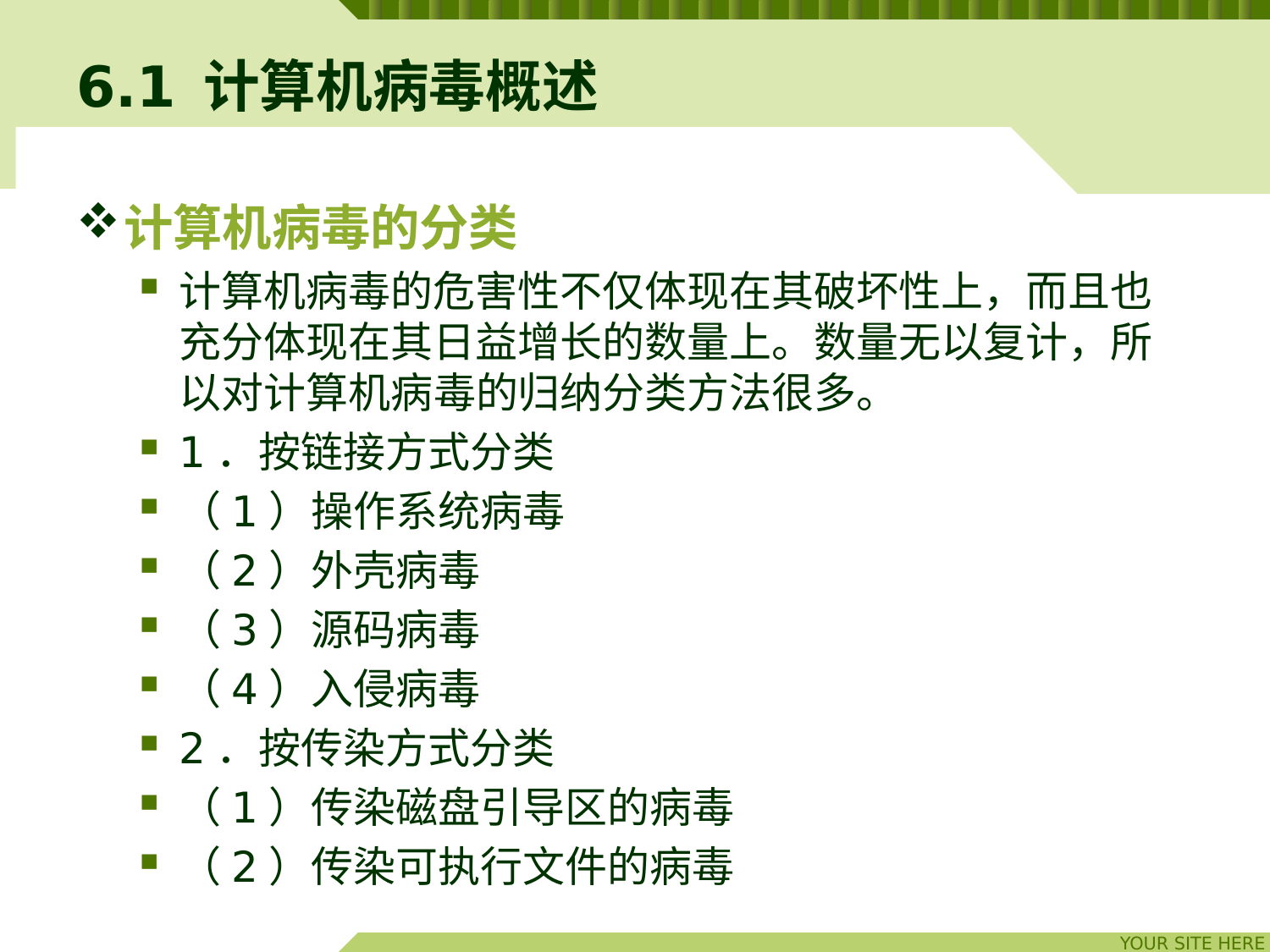

# 6.1	计算机病毒概述
计算机病毒的分类
计算机病毒的危害性不仅体现在其破坏性上，而且也充分体现在其日益增长的数量上。数量无以复计，所以对计算机病毒的归纳分类方法很多。
1．按链接方式分类
（1）操作系统病毒
（2）外壳病毒
（3）源码病毒
（4）入侵病毒
2．按传染方式分类
（1）传染磁盘引导区的病毒
（2）传染可执行文件的病毒